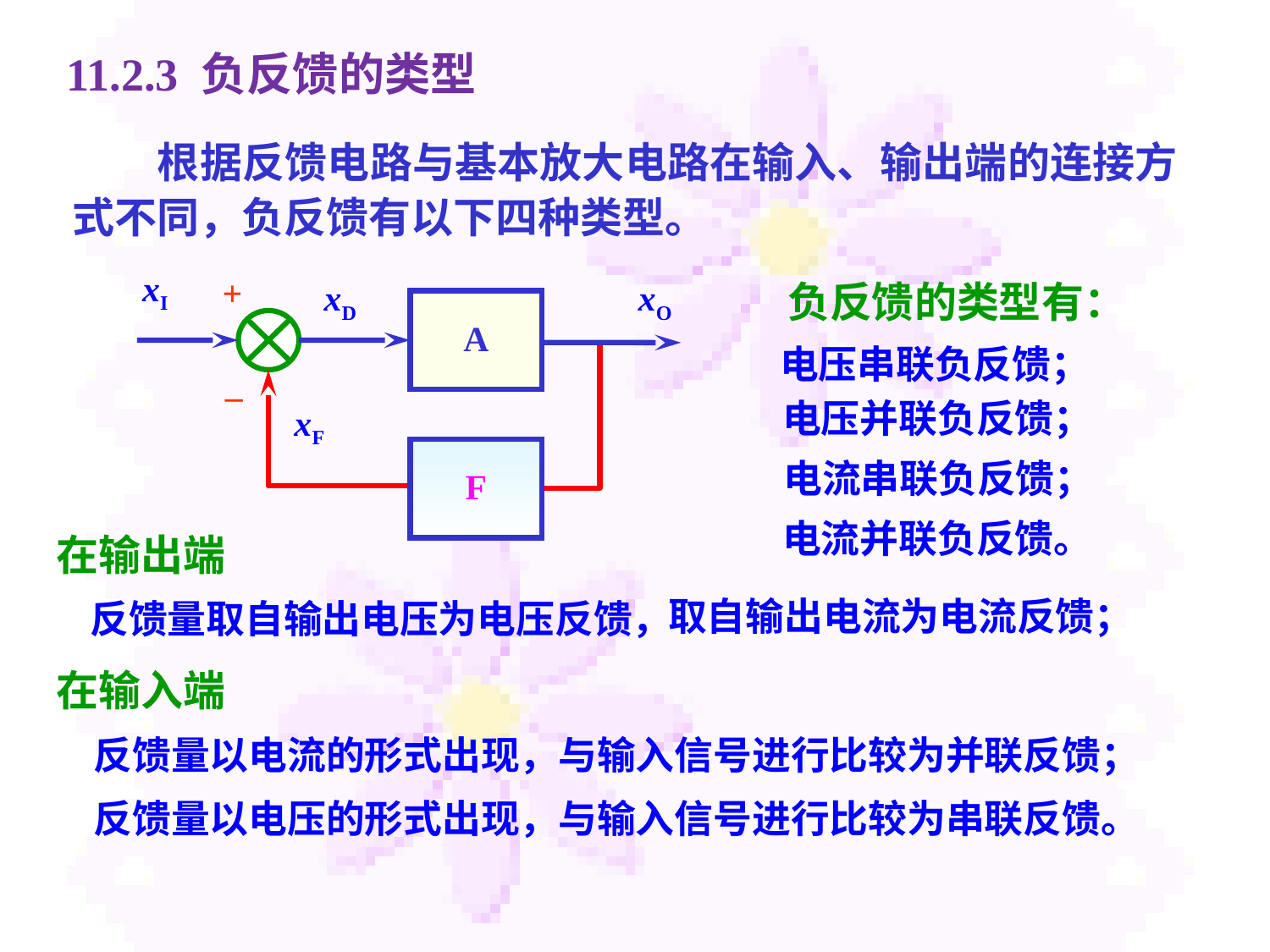

11.2.3 负反馈的类型
　　根据反馈电路与基本放大电路在输入、输出端的连接方式不同，负反馈有以下四种类型。
+
xI
xD
xO
A

–

xF
F
负反馈的类型有：
电压串联负反馈；
电压并联负反馈；
电流串联负反馈；
电流并联负反馈。
在输出端
反馈量取自输出电压为电压反馈，
取自输出电流为电流反馈；
在输入端
反馈量以电流的形式出现，与输入信号进行比较为并联反馈；
反馈量以电压的形式出现，与输入信号进行比较为串联反馈。